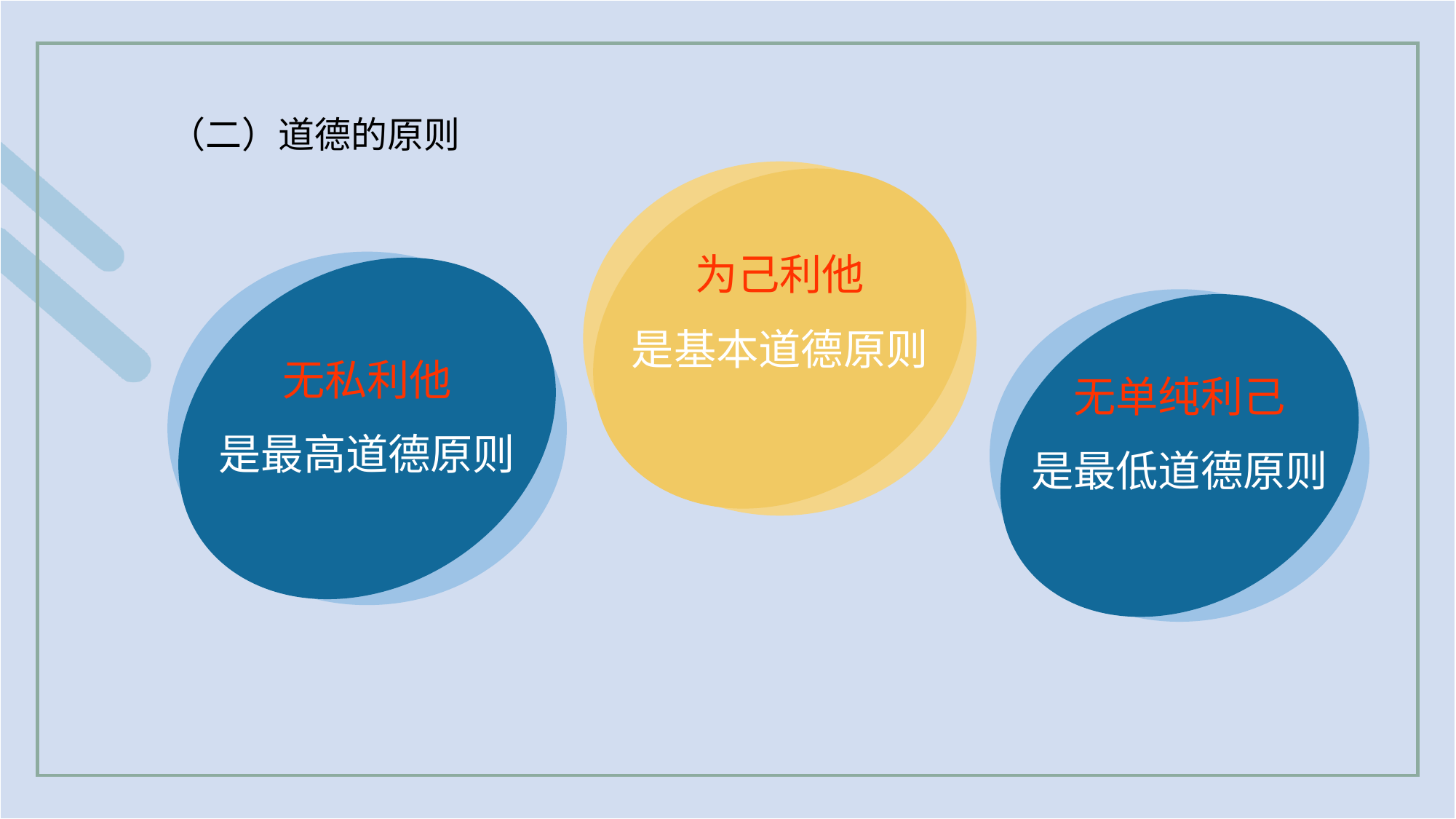

（二）道德的原则

为己利他
是基本道德原则

无私利他
是最高道德原则

无单纯利己
是最低道德原则